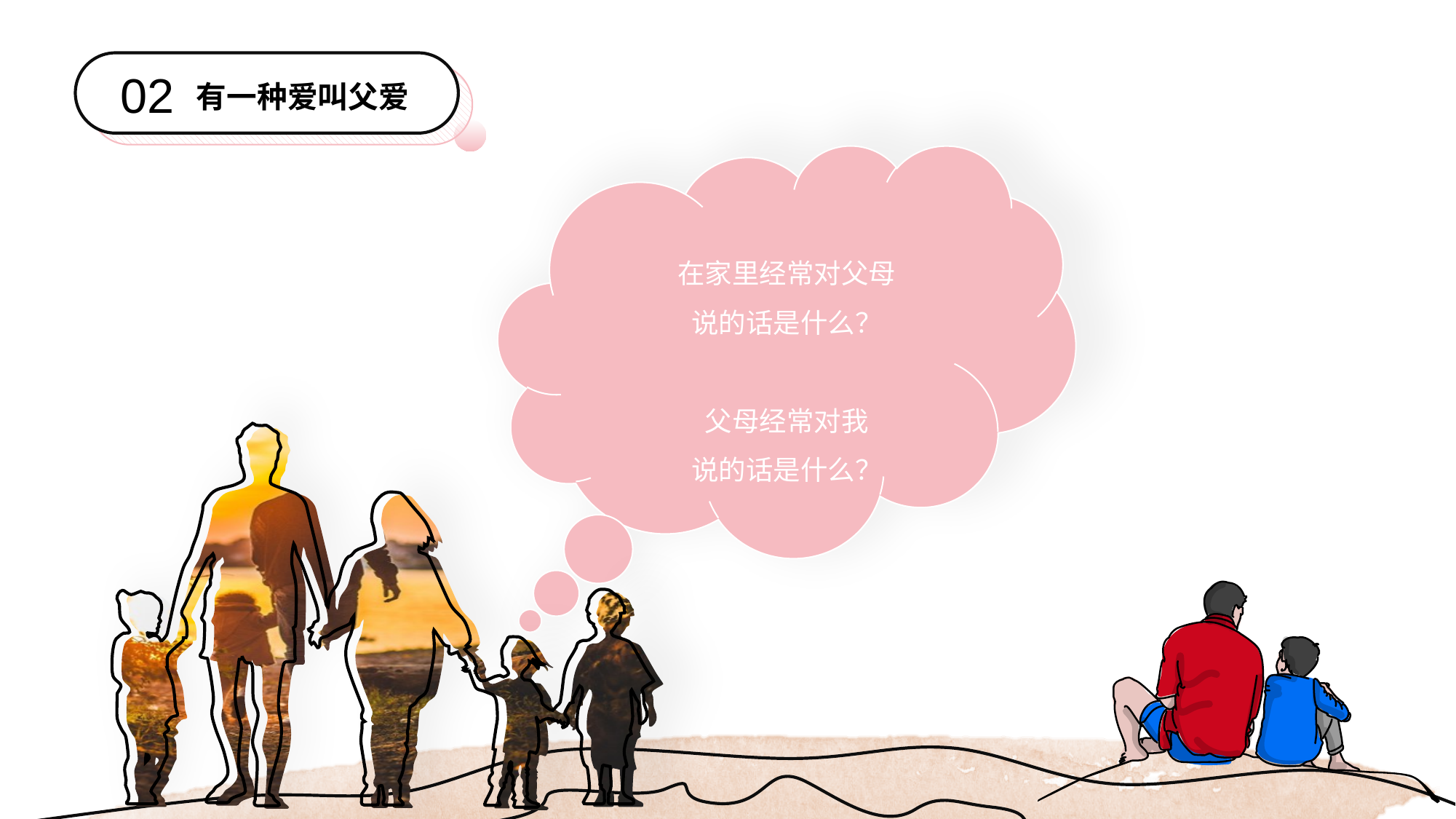

02

有一种爱叫父爱

在家里经常对父母
说的话是什么？

父母经常对我
说的话是什么？